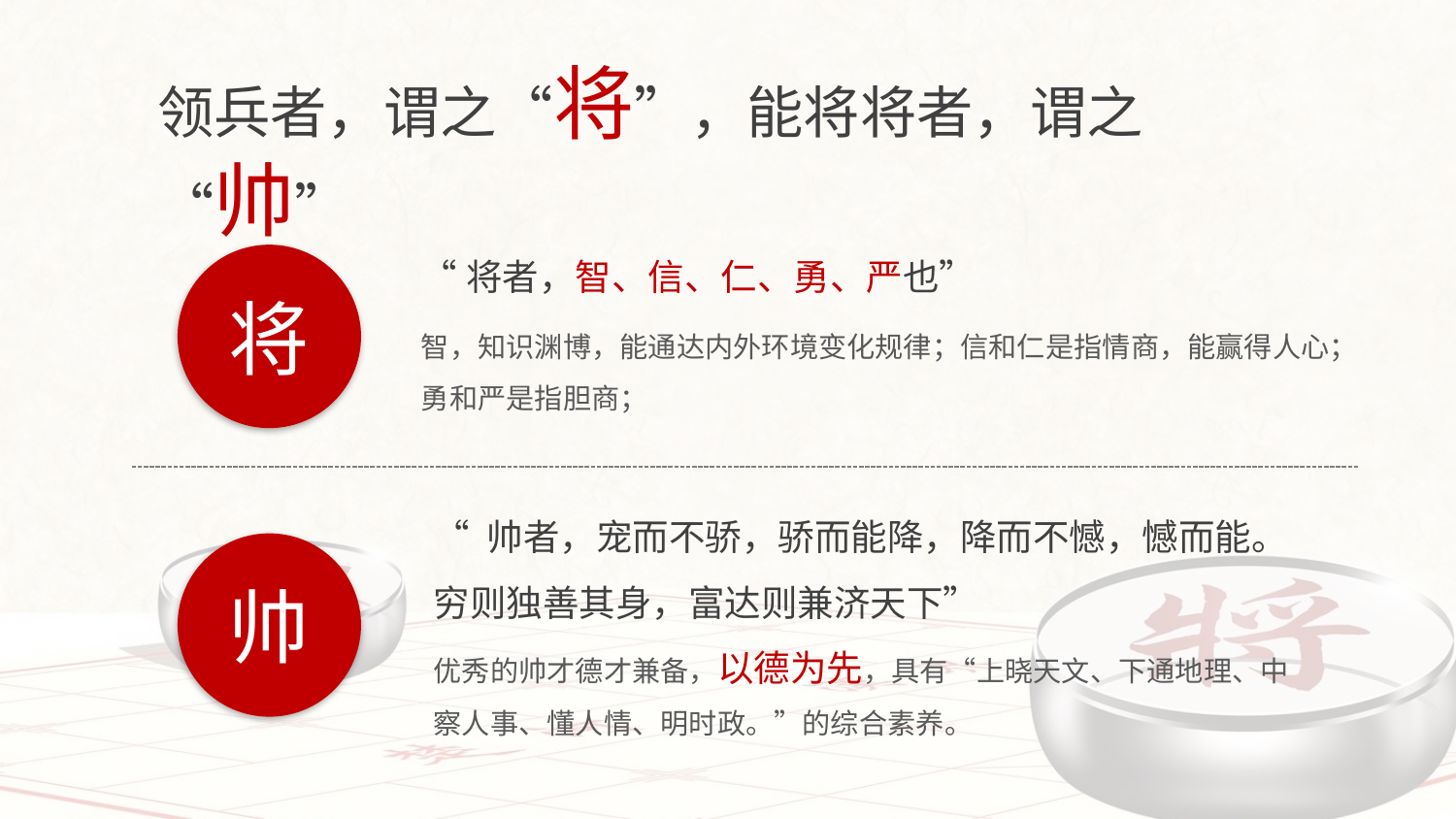

领兵者，谓之“将”，能将将者，谓之“帅”
“将者，智、信、仁、勇、严也”

智，知识渊博，能通达内外环境变化规律；信和仁是指情商，能赢得人心；勇和严是指胆商；
将
“ 帅者，宠而不骄，骄而能降，降而不憾，憾而能。穷则独善其身，富达则兼济天下”
优秀的帅才德才兼备，以德为先，具有“上晓天文、下通地理、中察人事、懂人情、明时政。”的综合素养。
帅